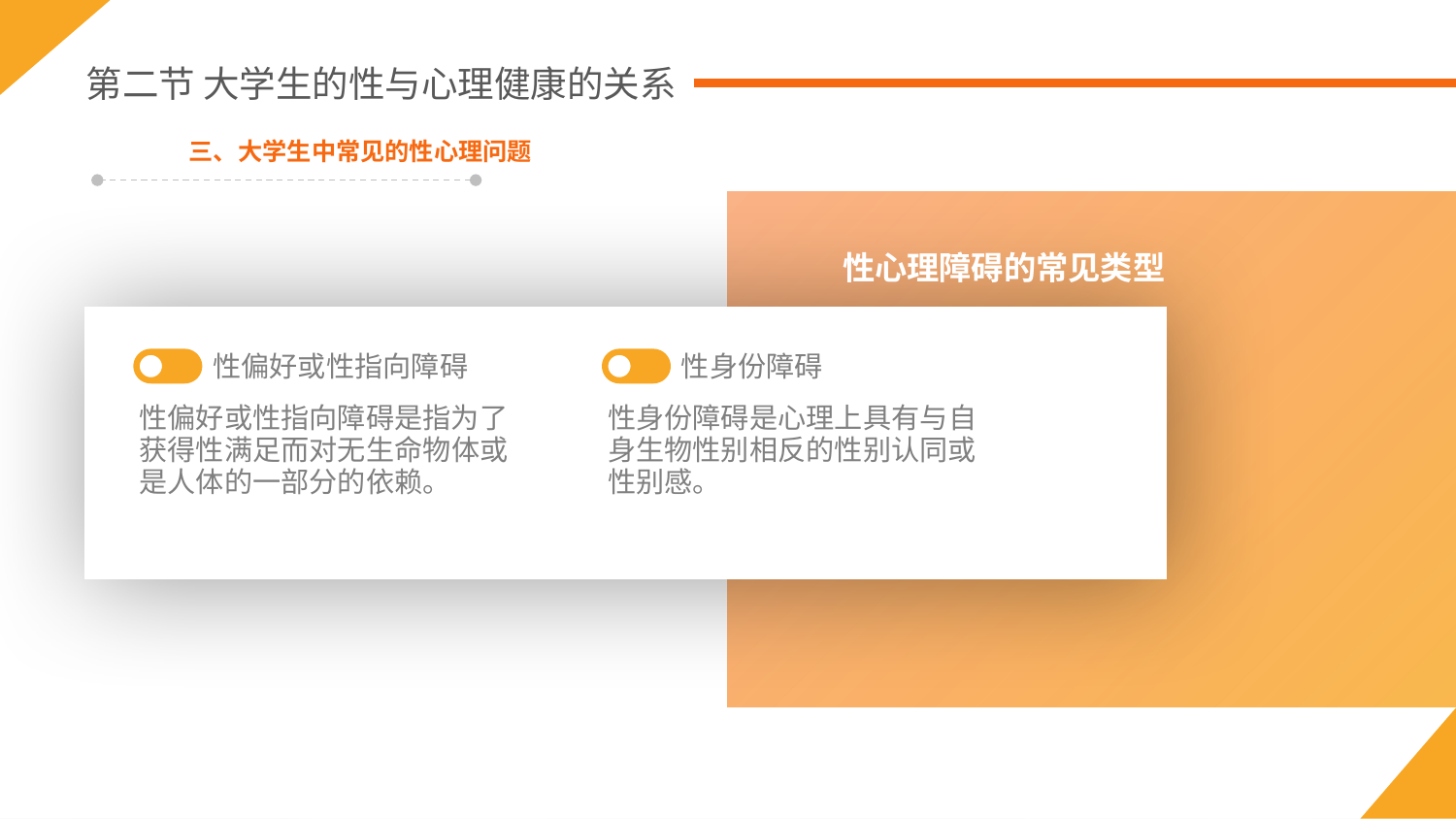

第二节 大学生的性与心理健康的关系
三、大学生中常见的性心理问题

性心理障碍的常见类型
性偏好或性指向障碍
性身份障碍
性偏好或性指向障碍是指为了获得性满足而对无生命物体或是人体的一部分的依赖。
性身份障碍是心理上具有与自身生物性别相反的性别认同或性别感。